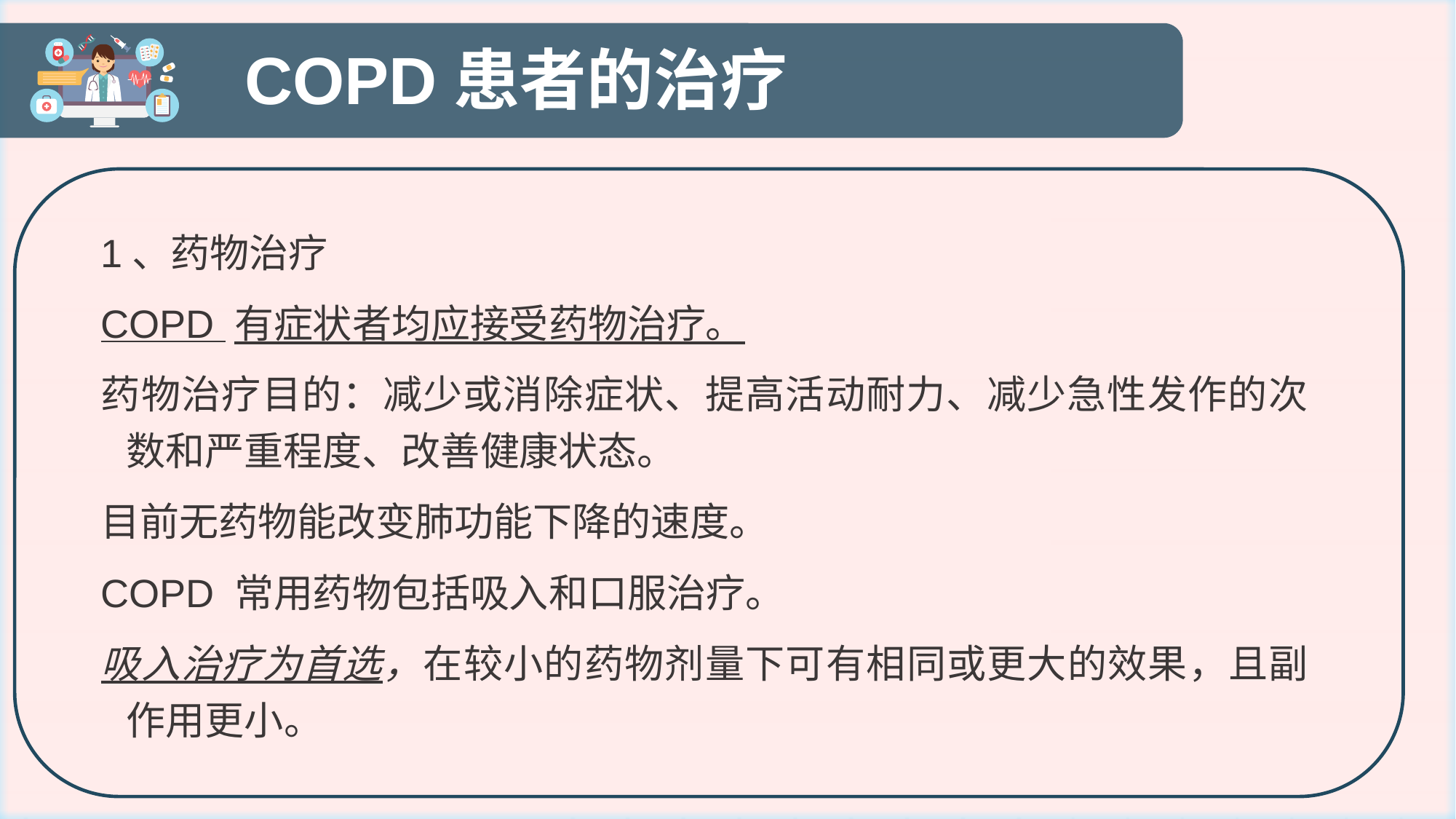

COPD患者的治疗

1、药物治疗
COPD 有症状者均应接受药物治疗。
药物治疗目的：减少或消除症状、提高活动耐力、减少急性发作的次数和严重程度、改善健康状态。
目前无药物能改变肺功能下降的速度。
COPD 常用药物包括吸入和口服治疗。
吸入治疗为首选，在较小的药物剂量下可有相同或更大的效果，且副作用更小。